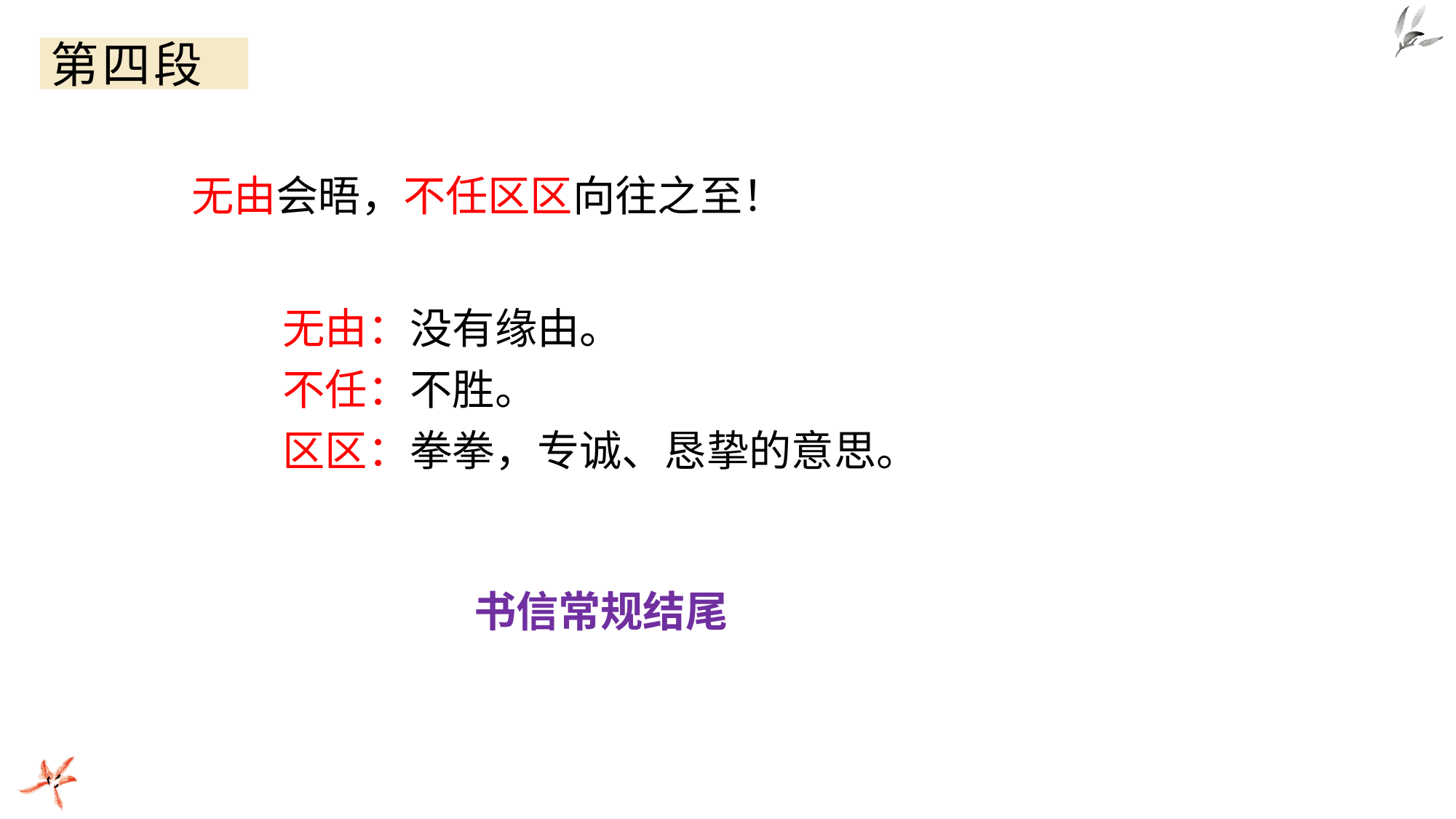

# 第四段
无由会晤，不任区区向往之至！
无由：没有缘由。
不任：不胜。
区区：拳拳，专诚、恳挚的意思。
书信常规结尾